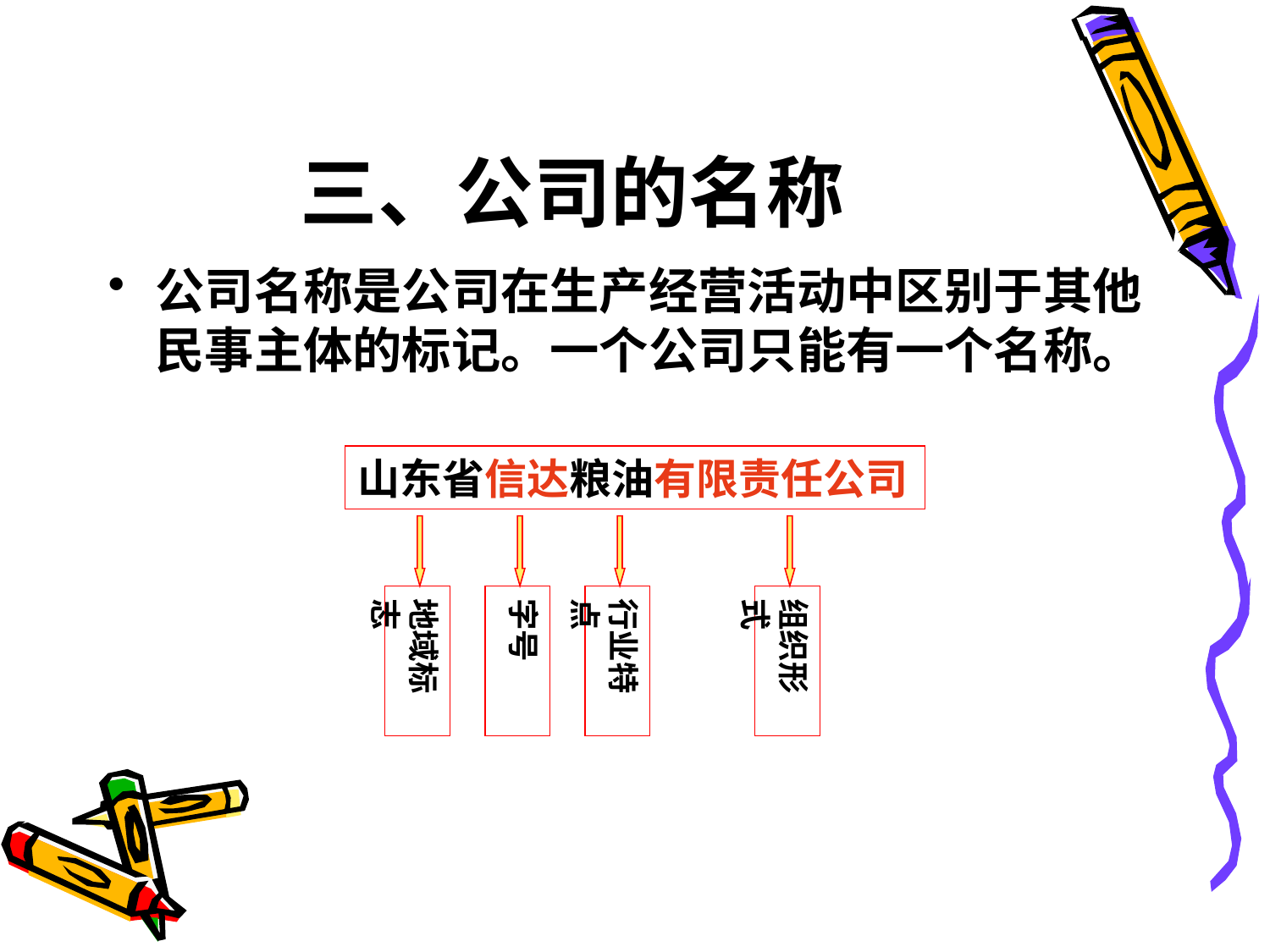

# 三、公司的名称
公司名称是公司在生产经营活动中区别于其他民事主体的标记。一个公司只能有一个名称。
山东省信达粮油有限责任公司

地域标志
字号
行业特点
组织形式